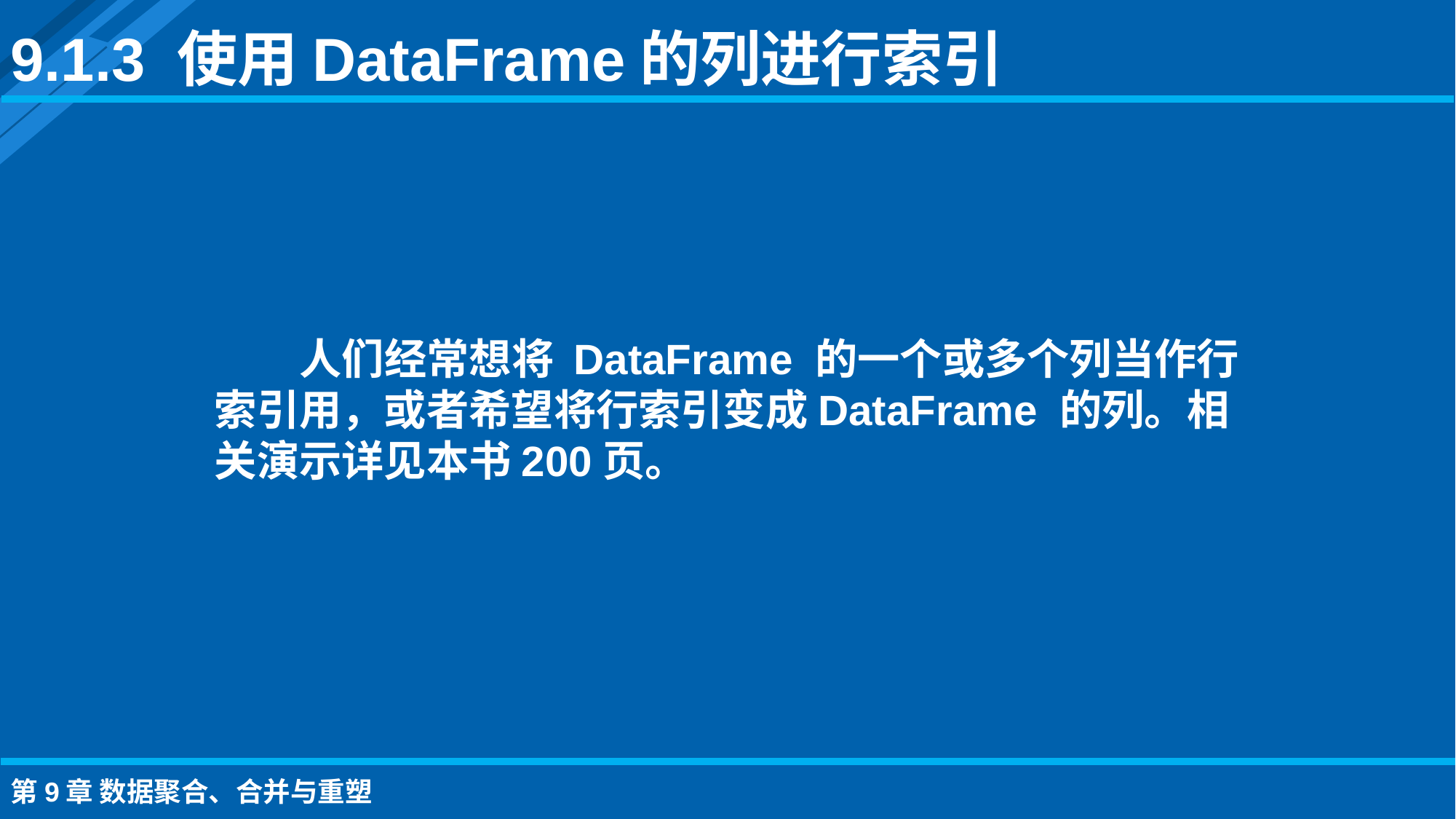

9.1.3 使用DataFrame的列进行索引

人们经常想将 DataFrame 的一个或多个列当作行索引用，或者希望将行索引变成DataFrame 的列。相关演示详见本书200页。
第9章 数据聚合、合并与重塑